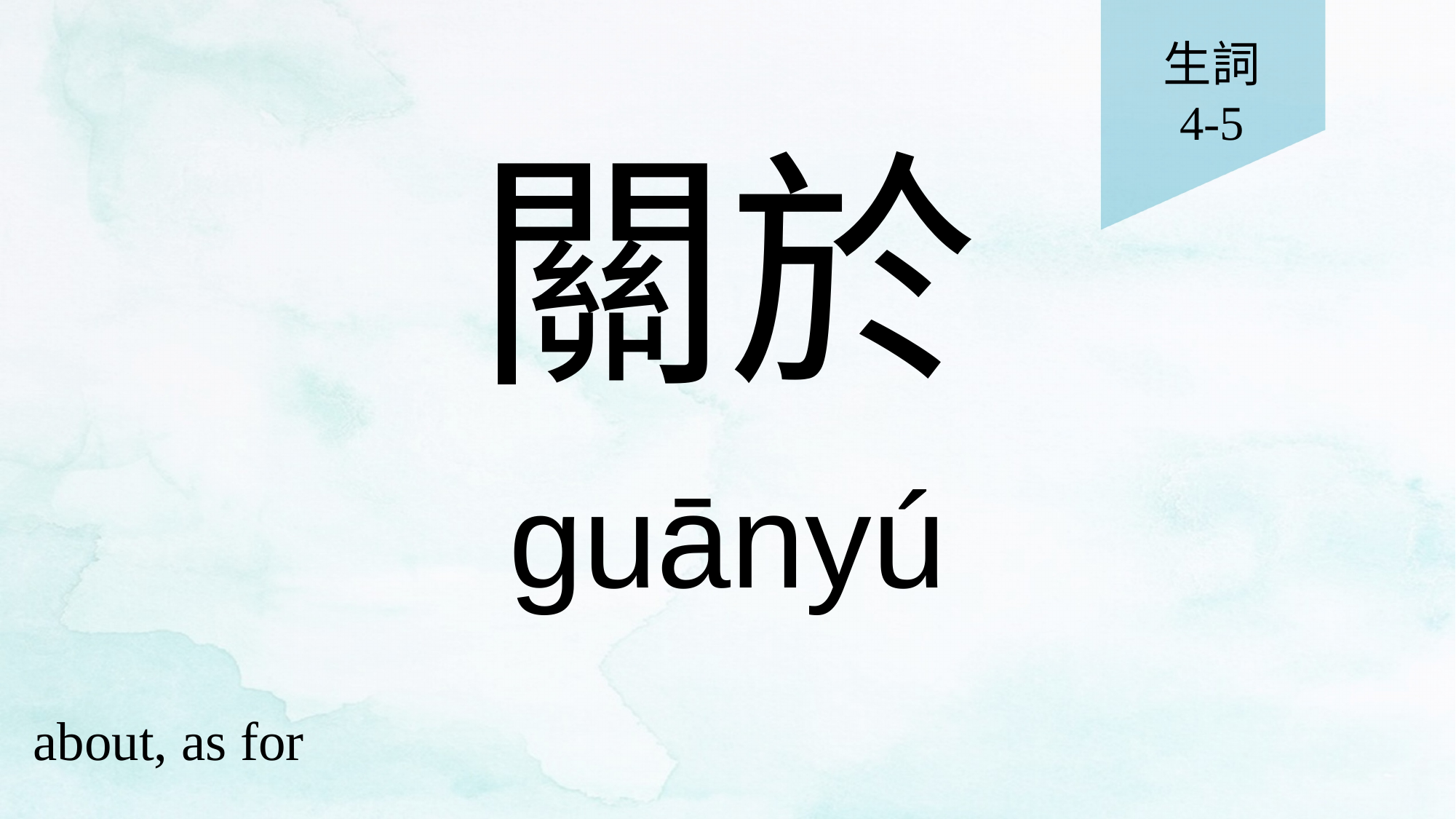

生詞
4-5
# 關於
guānyú
about, as for